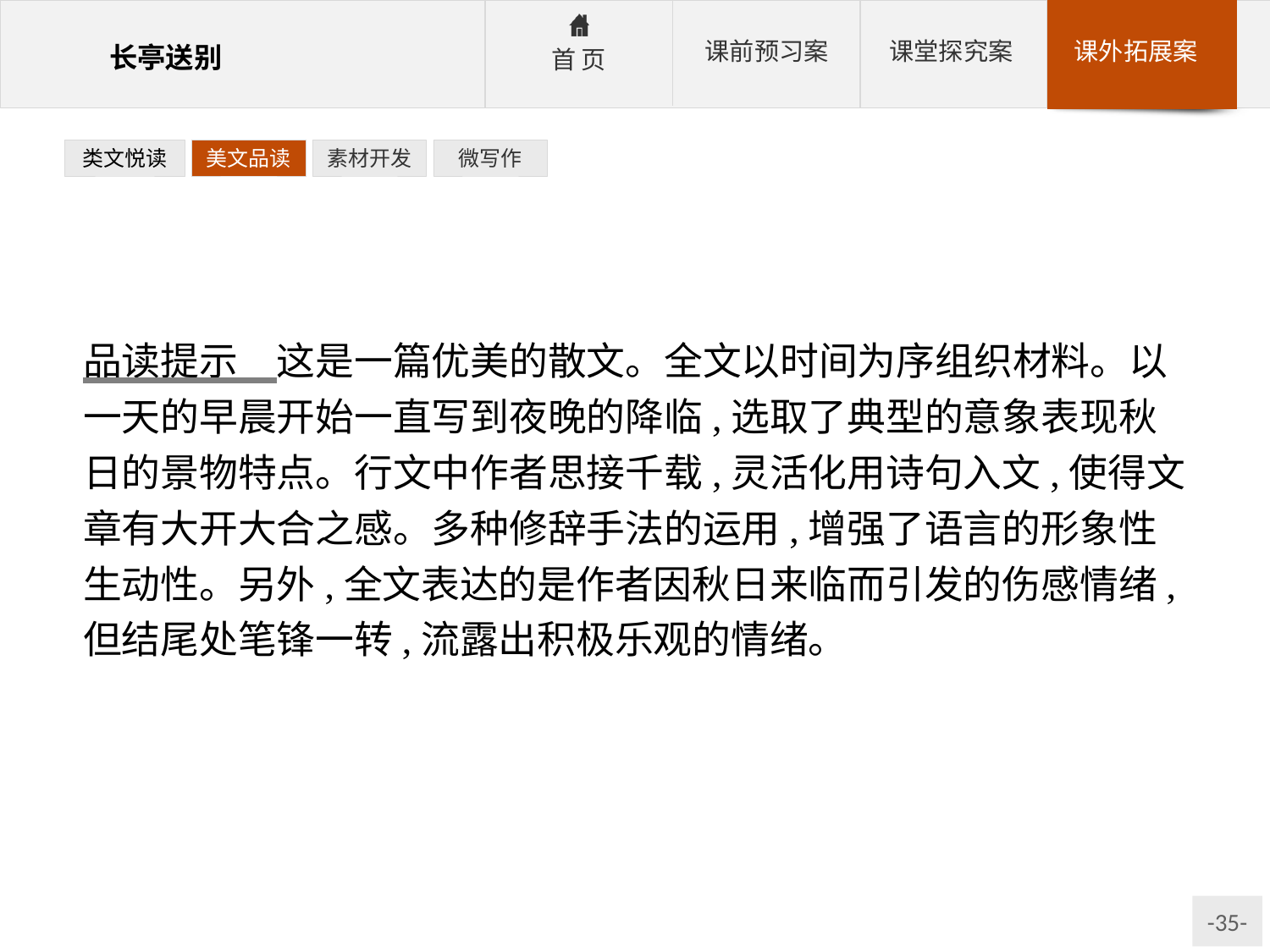

类文悦读
美文品读
素材开发
微写作
品读提示　这是一篇优美的散文。全文以时间为序组织材料。以一天的早晨开始一直写到夜晚的降临,选取了典型的意象表现秋日的景物特点。行文中作者思接千载,灵活化用诗句入文,使得文章有大开大合之感。多种修辞手法的运用,增强了语言的形象性生动性。另外,全文表达的是作者因秋日来临而引发的伤感情绪,但结尾处笔锋一转,流露出积极乐观的情绪。